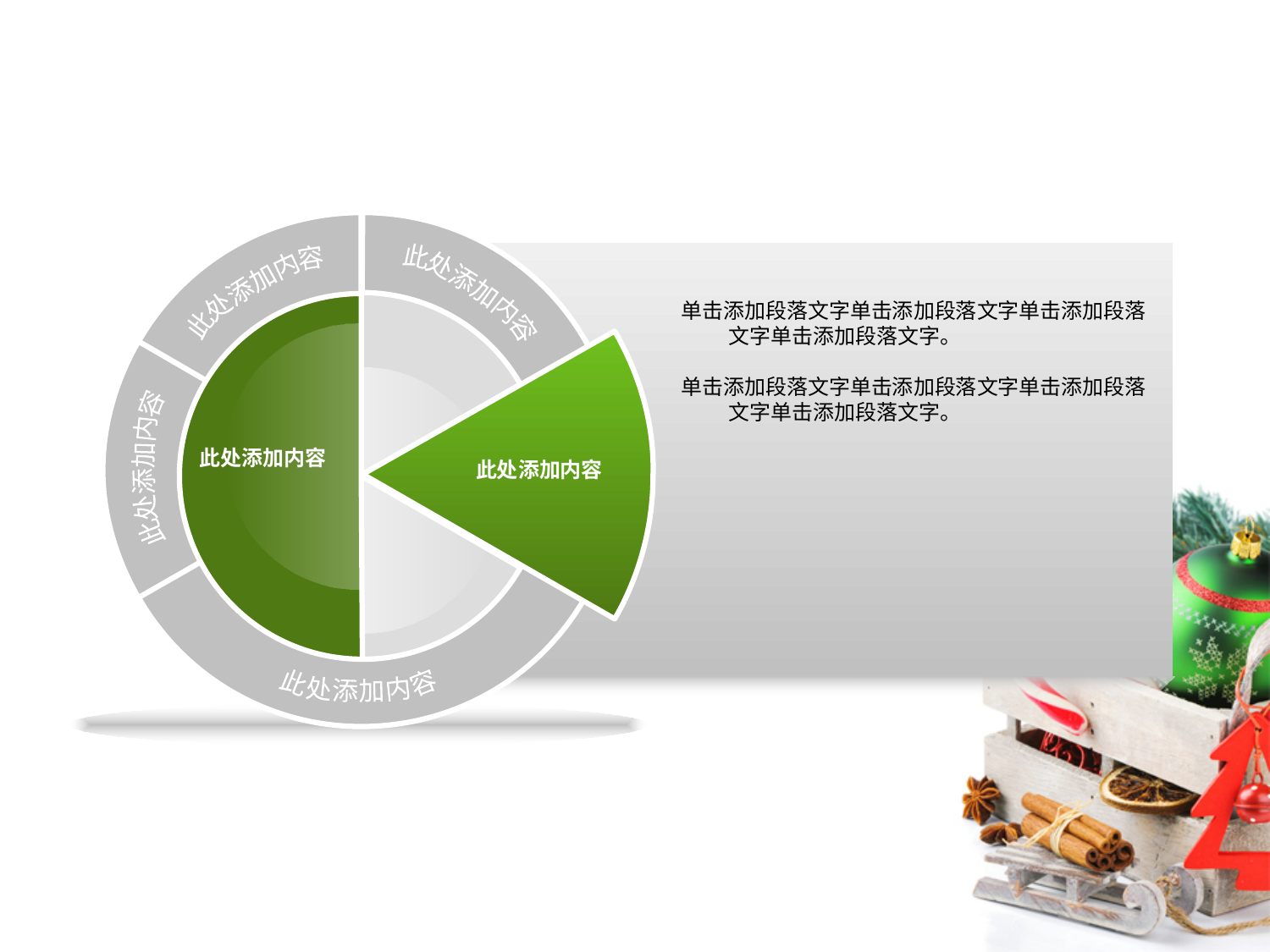

点击添加文本
此处添加内容
此处添加内容
单击添加段落文字单击添加段落文字单击添加段落文字单击添加段落文字。

单击添加段落文字单击添加段落文字单击添加段落文字单击添加段落文字。

点击添加文本
此处添加内容
此处添加内容
此处添加内容

点击添加文本
此处添加内容

点击添加文本